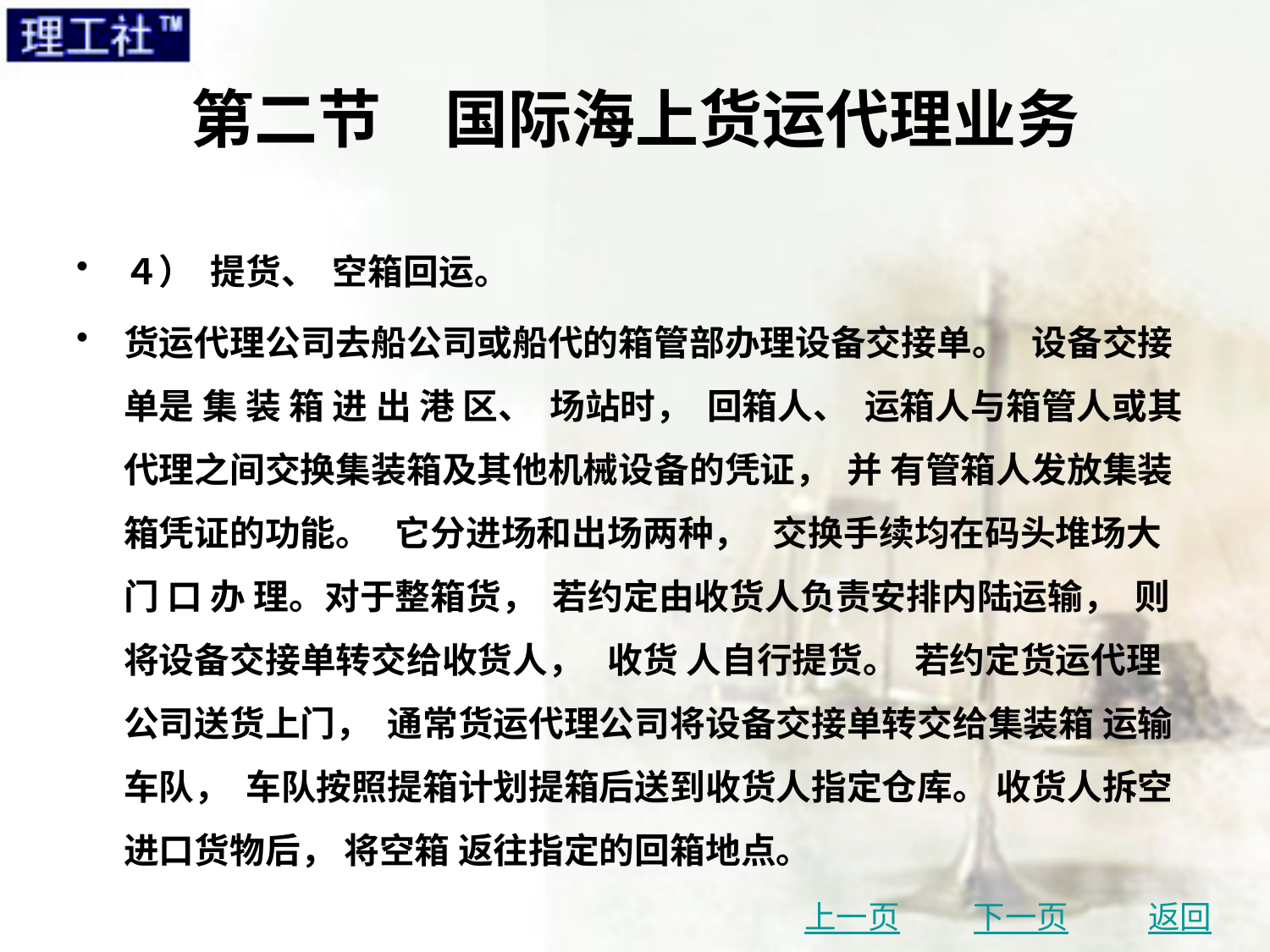

# 第二节　国际海上货运代理业务
４）  提货、  空箱回运。
货运代理公司去船公司或船代的箱管部办理设备交接单。   设备交接单是 集 装 箱 进 出 港 区、  场站时，  回箱人、  运箱人与箱管人或其代理之间交换集装箱及其他机械设备的凭证，  并 有管箱人发放集装箱凭证的功能。   它分进场和出场两种，   交换手续均在码头堆场大 门 口 办 理。对于整箱货，  若约定由收货人负责安排内陆运输，  则将设备交接单转交给收货人，   收货 人自行提货。  若约定货运代理公司送货上门，  通常货运代理公司将设备交接单转交给集装箱 运输车队，  车队按照提箱计划提箱后送到收货人指定仓库。 收货人拆空进口货物后， 将空箱 返往指定的回箱地点。
上一页
下一页
返回